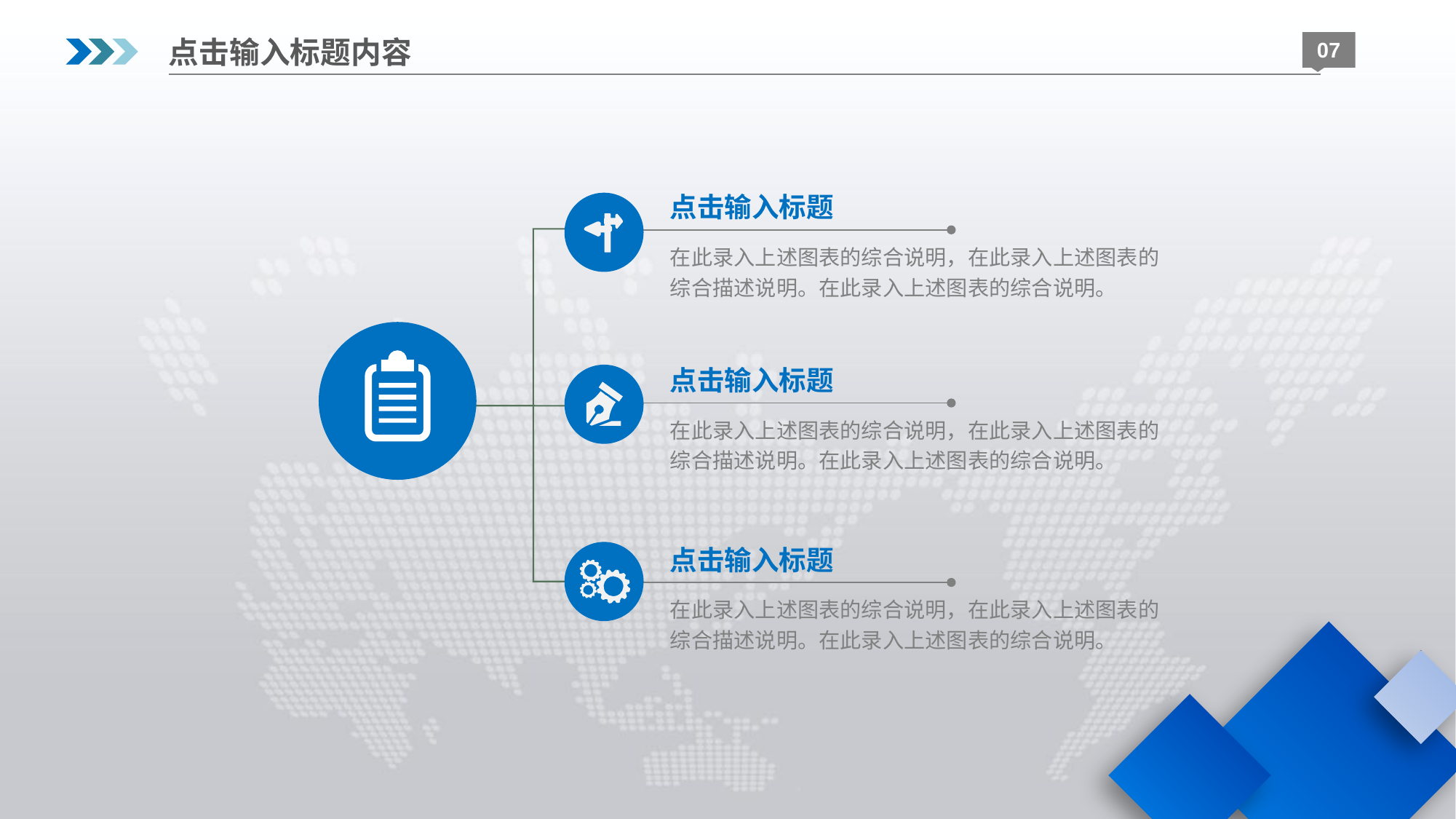

点击输入标题内容

07

点击输入标题

在此录入上述图表的综合说明，在此录入上述图表的综合描述说明。在此录入上述图表的综合说明。

点击输入标题

在此录入上述图表的综合说明，在此录入上述图表的综合描述说明。在此录入上述图表的综合说明。
点击输入标题

在此录入上述图表的综合说明，在此录入上述图表的综合描述说明。在此录入上述图表的综合说明。